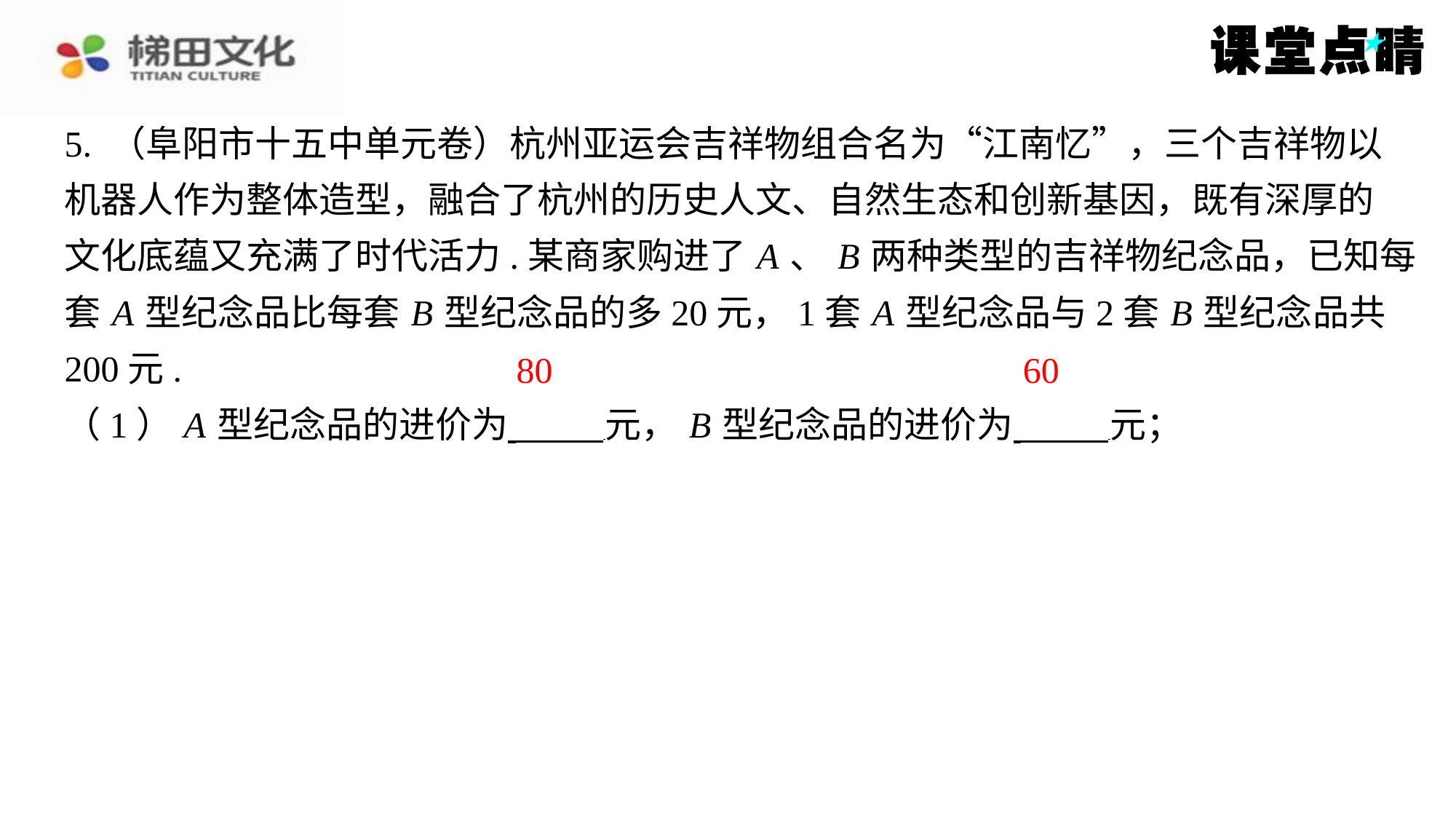

5. （阜阳市十五中单元卷）杭州亚运会吉祥物组合名为“江南忆”，三个吉祥物以
机器人作为整体造型，融合了杭州的历史人文、自然生态和创新基因，既有深厚的
文化底蕴又充满了时代活力.某商家购进了 A 、 B 两种类型的吉祥物纪念品，已知每
套 A 型纪念品比每套 B 型纪念品的多20元，1套 A 型纪念品与2套 B 型纪念品共200元.
（1） A 型纪念品的进价为               元， B 型纪念品的进价为               元；
80
60